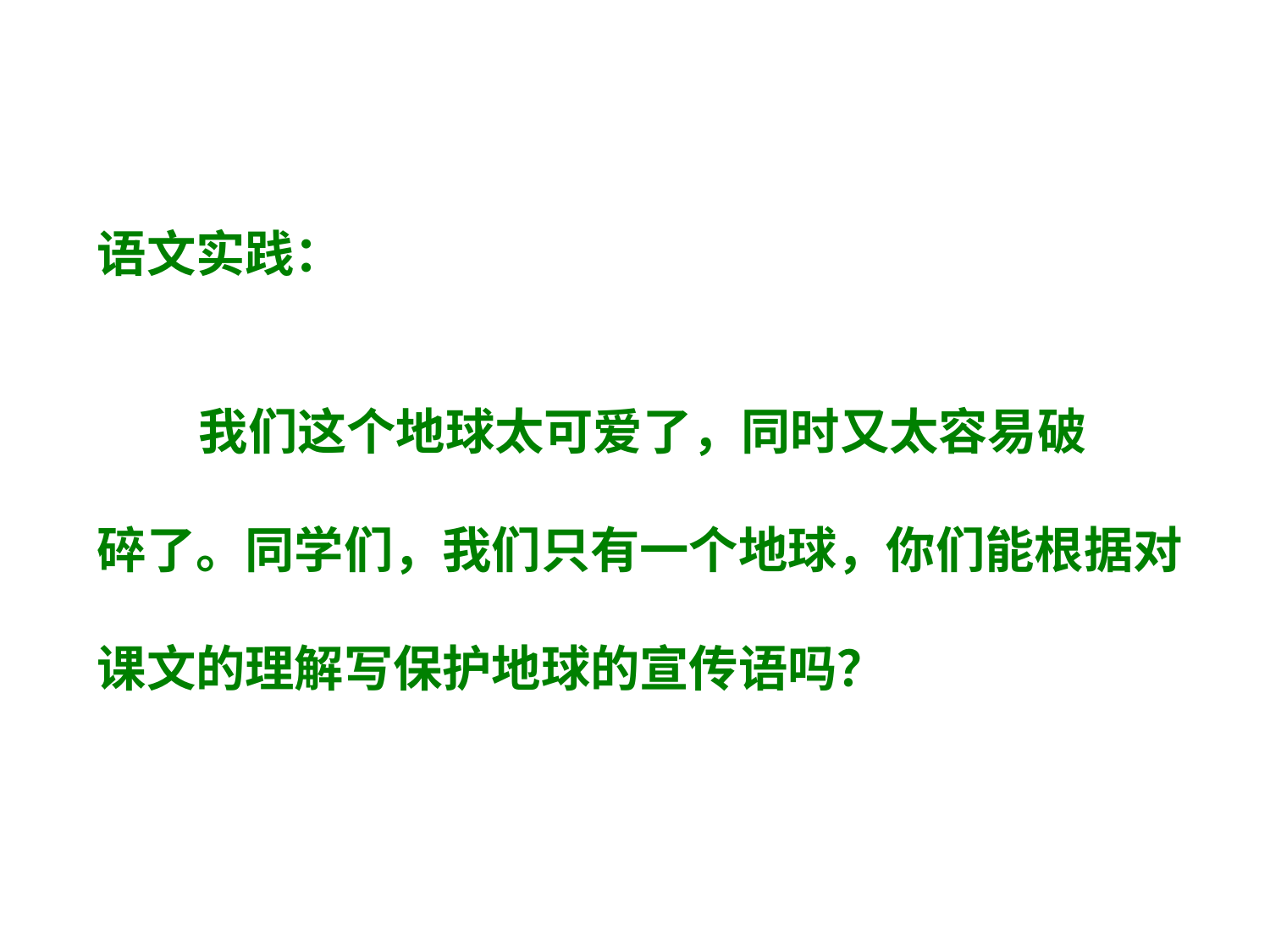

语文实践：

        我们这个地球太可爱了，同时又太容易破

碎了。同学们，我们只有一个地球，你们能根据对

课文的理解写保护地球的宣传语吗？